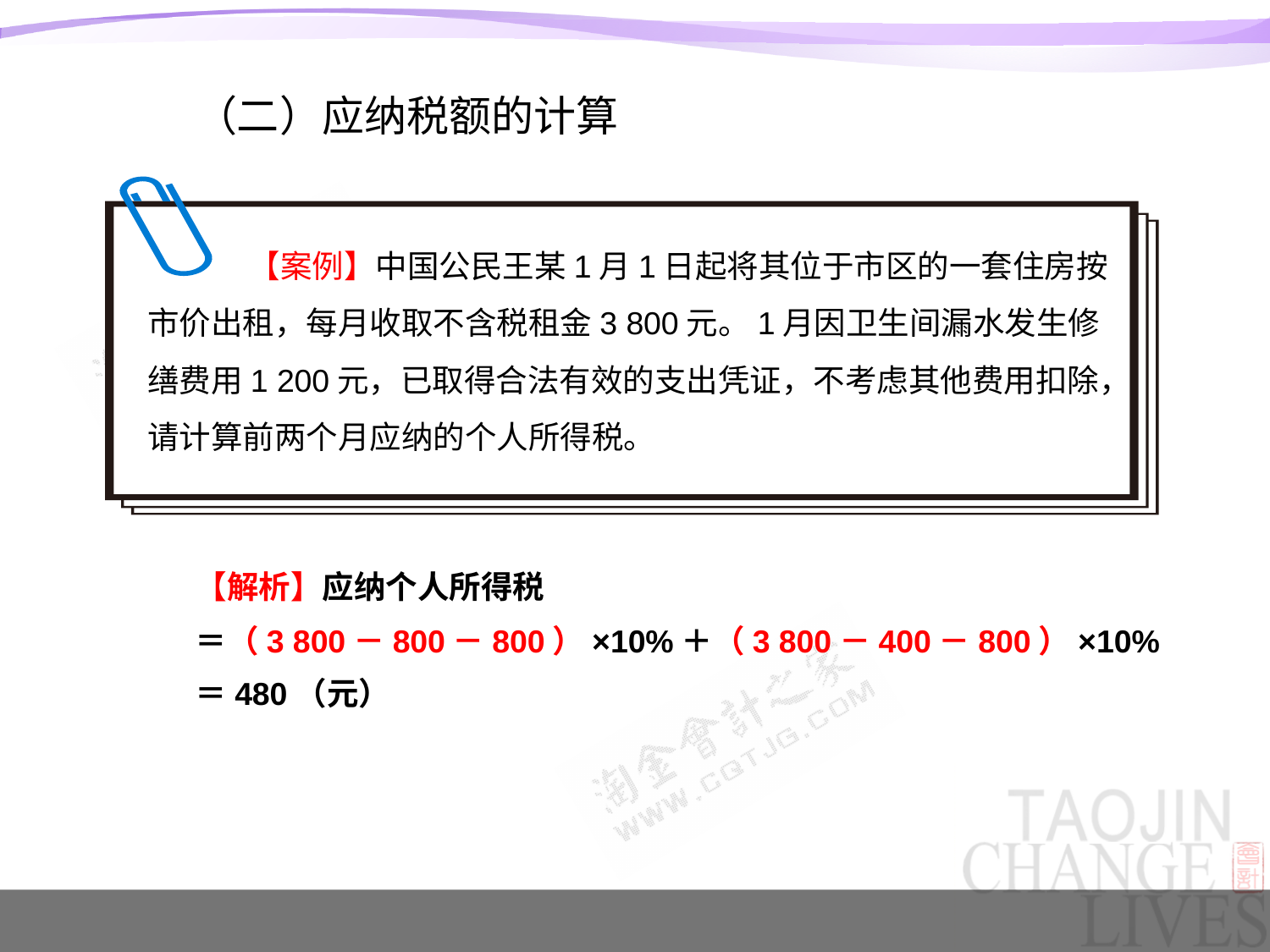

（二）应纳税额的计算

   【案例】中国公民王某1月1日起将其位于市区的一套住房按市价出租，每月收取不含税租金3 800元。1月因卫生间漏水发生修缮费用1 200元，已取得合法有效的支出凭证，不考虑其他费用扣除，请计算前两个月应纳的个人所得税。
【解析】应纳个人所得税
＝（3 800－800－800）×10%＋（3 800－400－800）×10%
＝480（元）